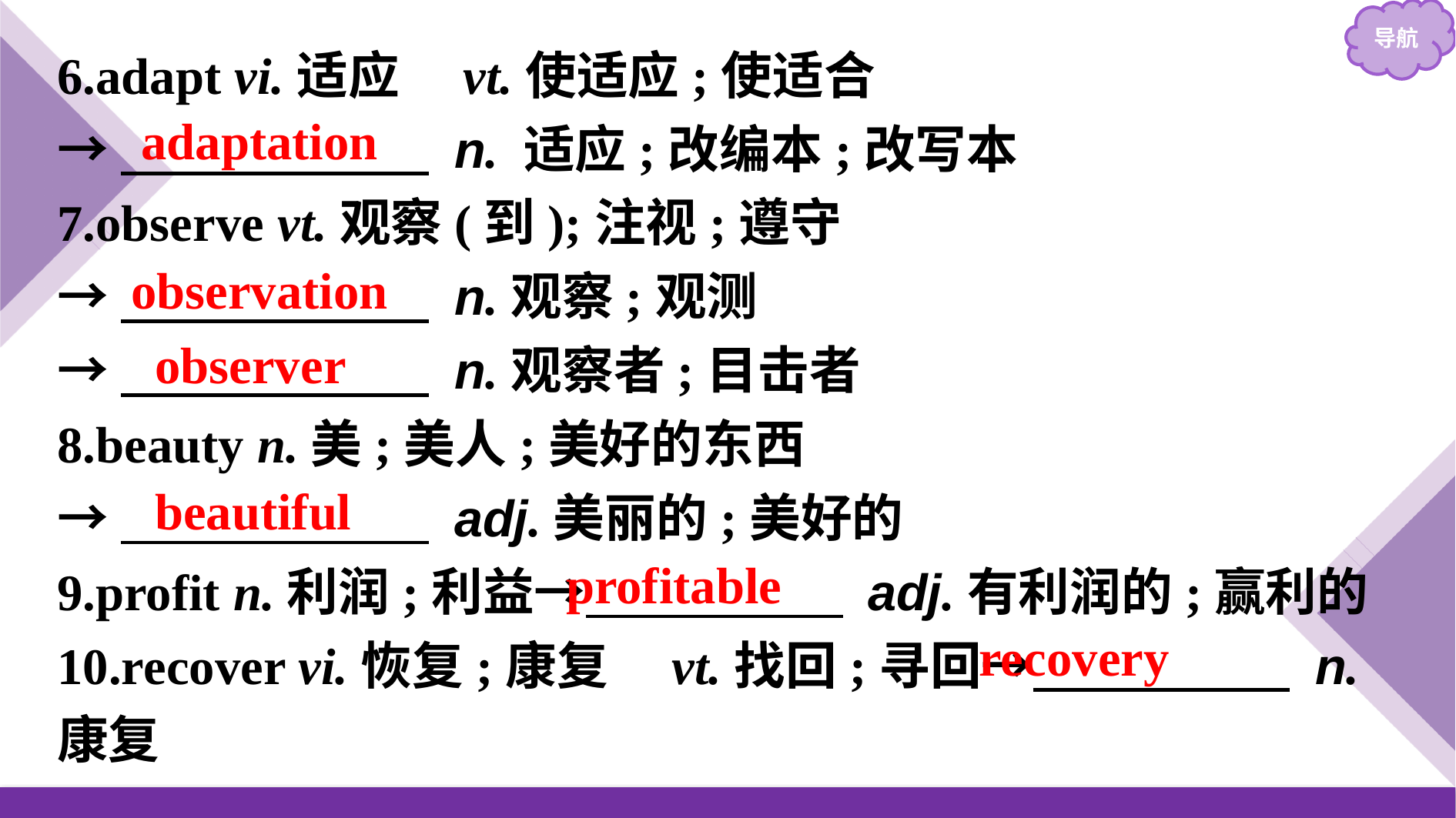

6.adapt vi.适应　vt.使适应;使适合
→　　　　　　 n. 适应;改编本;改写本
7.observe vt.观察(到);注视;遵守
→　　　　　　 n.观察;观测
→　　　　　　 n.观察者;目击者
8.beauty n.美;美人;美好的东西
→　　　　　　 adj.美丽的;美好的
9.profit n.利润;利益→　　　　　 adj.有利润的;赢利的
10.recover vi.恢复;康复　vt.找回;寻回→　　　　　 n.康复
adaptation
observation
observer
beautiful
profitable
recovery